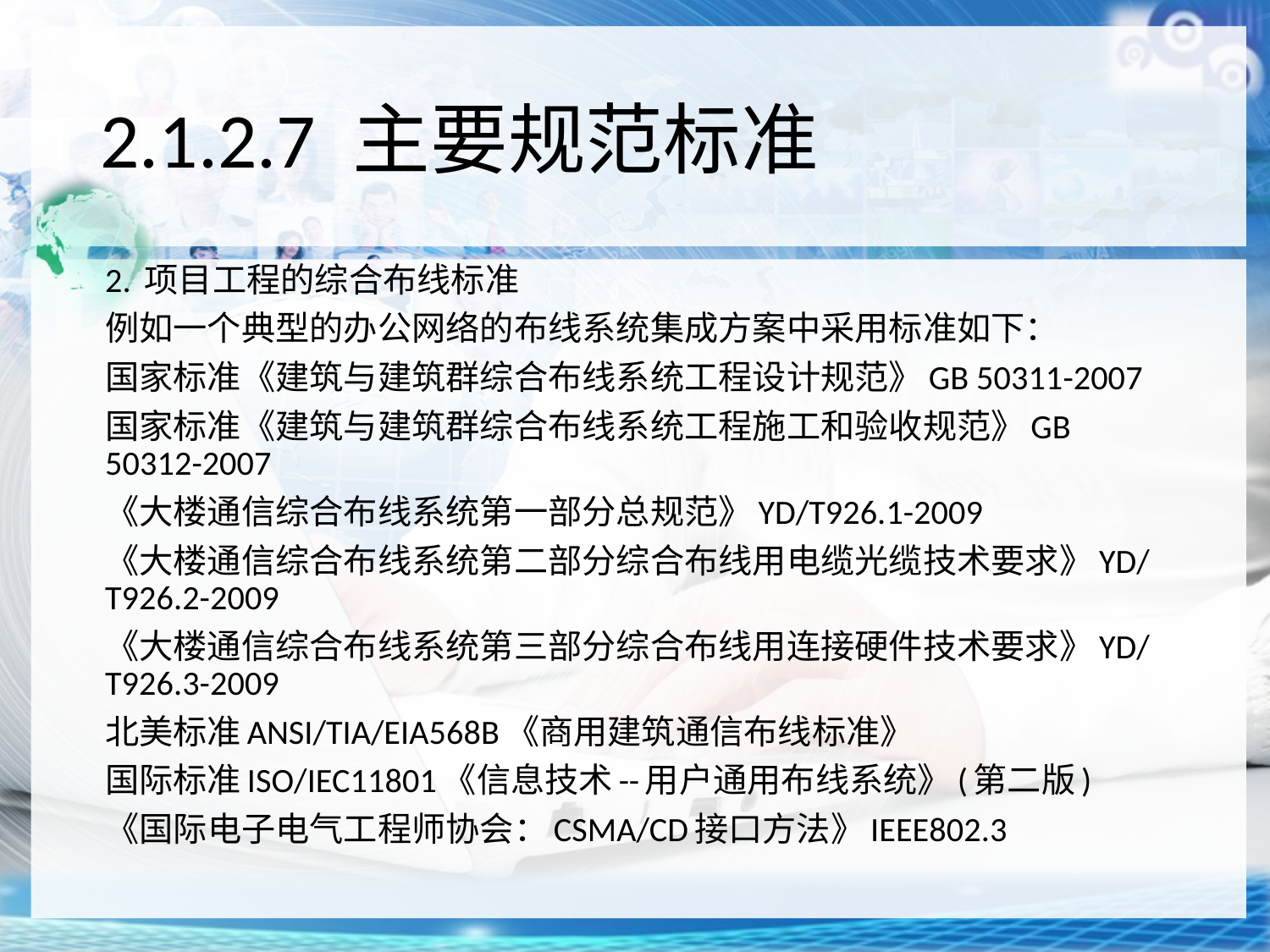

# 2.1.2.7 主要规范标准
2. 项目工程的综合布线标准
例如一个典型的办公网络的布线系统集成方案中采用标准如下：
国家标准《建筑与建筑群综合布线系统工程设计规范》GB 50311-2007
国家标准《建筑与建筑群综合布线系统工程施工和验收规范》GB 50312-2007
《大楼通信综合布线系统第一部分总规范》YD/T926.1-2009
《大楼通信综合布线系统第二部分综合布线用电缆光缆技术要求》YD/T926.2-2009
《大楼通信综合布线系统第三部分综合布线用连接硬件技术要求》YD/T926.3-2009
北美标准ANSI/TIA/EIA568B《商用建筑通信布线标准》
国际标准ISO/IEC11801《信息技术--用户通用布线系统》(第二版)
《国际电子电气工程师协会：CSMA/CD接口方法》IEEE802.3